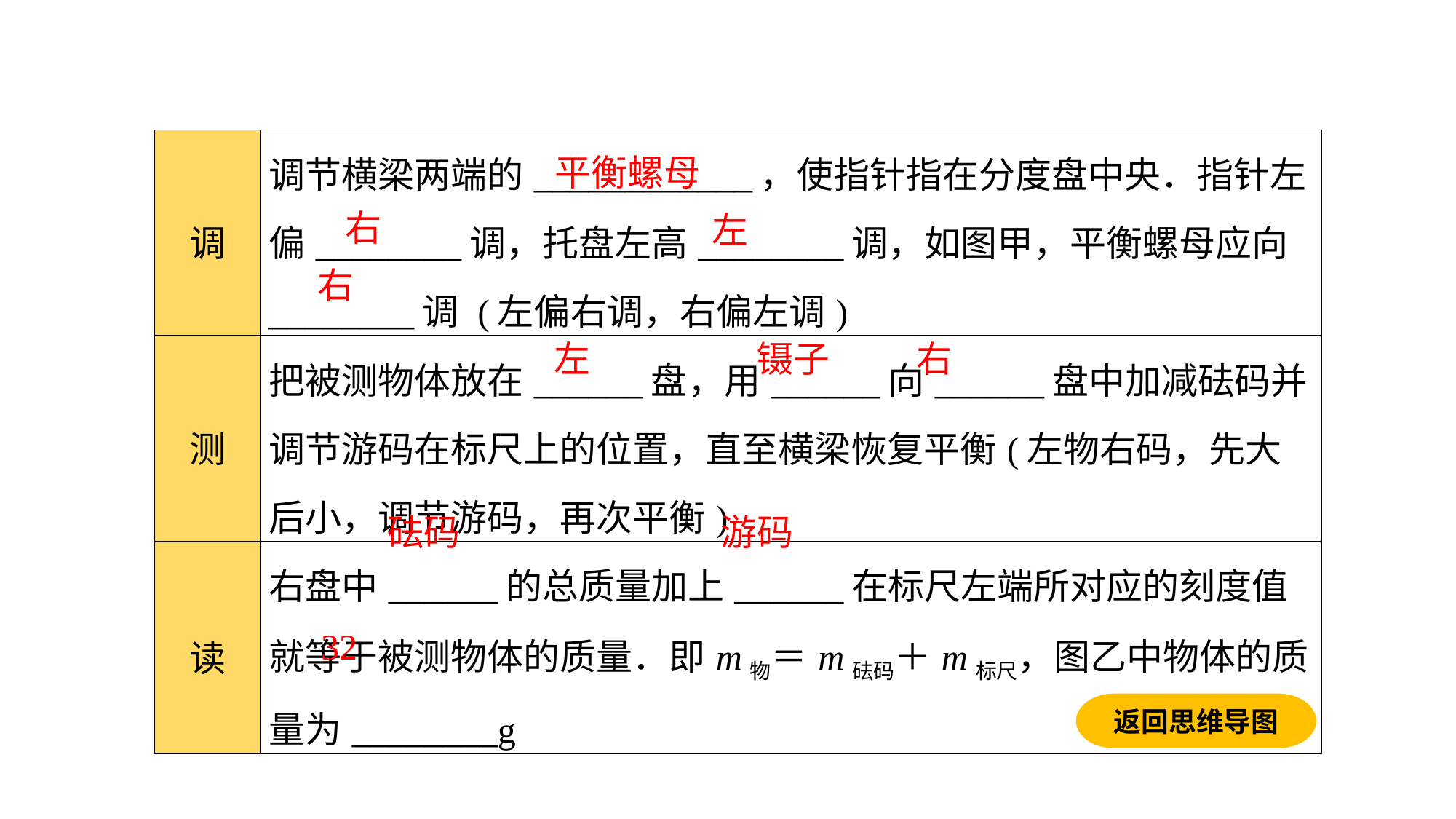

| 调 | 调节横梁两端的\_\_\_\_\_\_\_\_\_\_\_\_，使指针指在分度盘中央．指针左偏\_\_\_\_\_\_\_\_调，托盘左高\_\_\_\_\_\_\_\_调，如图甲，平衡螺母应向\_\_\_\_\_\_\_\_调 (左偏右调，右偏左调) |
| --- | --- |
| 测 | 把被测物体放在\_\_\_\_\_\_盘，用\_\_\_\_\_\_向\_\_\_\_\_\_盘中加减砝码并调节游码在标尺上的位置，直至横梁恢复平衡(左物右码，先大后小，调节游码，再次平衡) |
| 读 | 右盘中\_\_\_\_\_\_的总质量加上\_\_\_\_\_\_在标尺左端所对应的刻度值就等于被测物体的质量．即m物＝m砝码＋m标尺，图乙中物体的质量为\_\_\_\_\_\_\_\_g |
平衡螺母
右
左
右
左
镊子
右
砝码
游码
32
返回思维导图